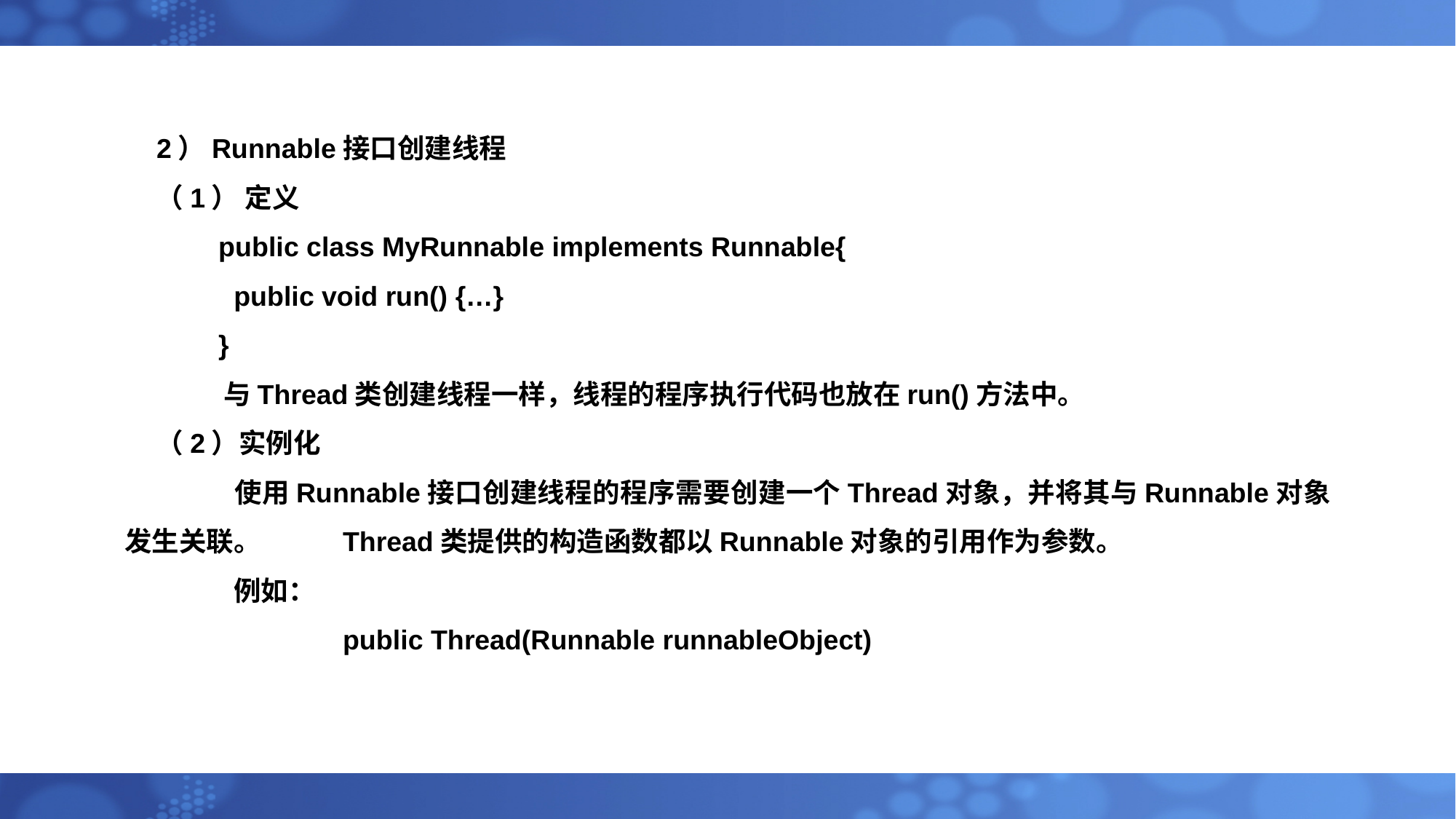

2）Runnable接口创建线程
（1） 定义
 public class MyRunnable implements Runnable{
   public void run() {…}
 }
 与Thread类创建线程一样，线程的程序执行代码也放在run()方法中。
（2）实例化
 	使用Runnable接口创建线程的程序需要创建一个Thread对象，并将其与Runnable对象发生关联。	Thread类提供的构造函数都以Runnable对象的引用作为参数。
 	例如：
		public Thread(Runnable runnableObject)